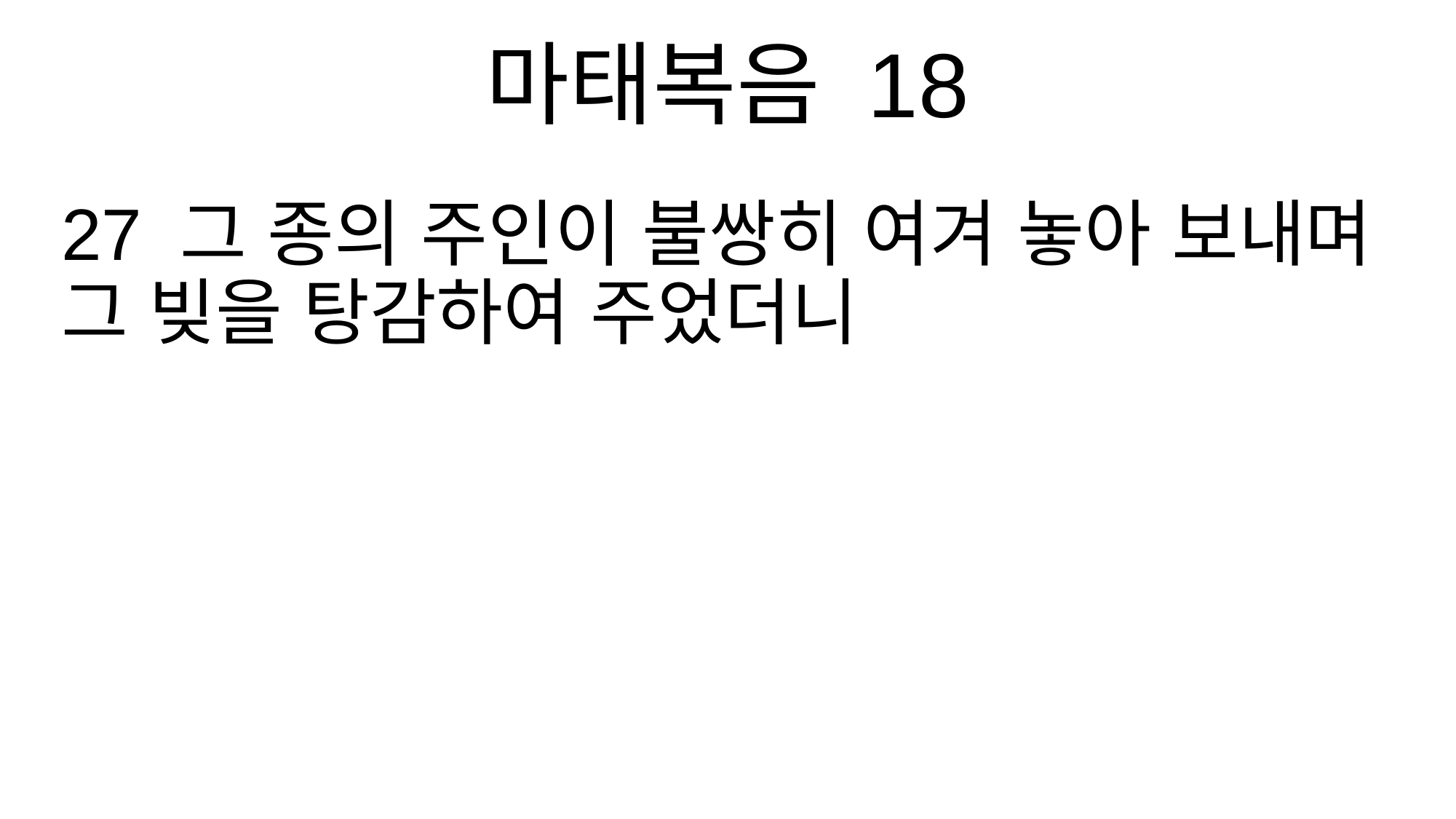

마태복음 18
27 그 종의 주인이 불쌍히 여겨 놓아 보내며 그 빚을 탕감하여 주었더니